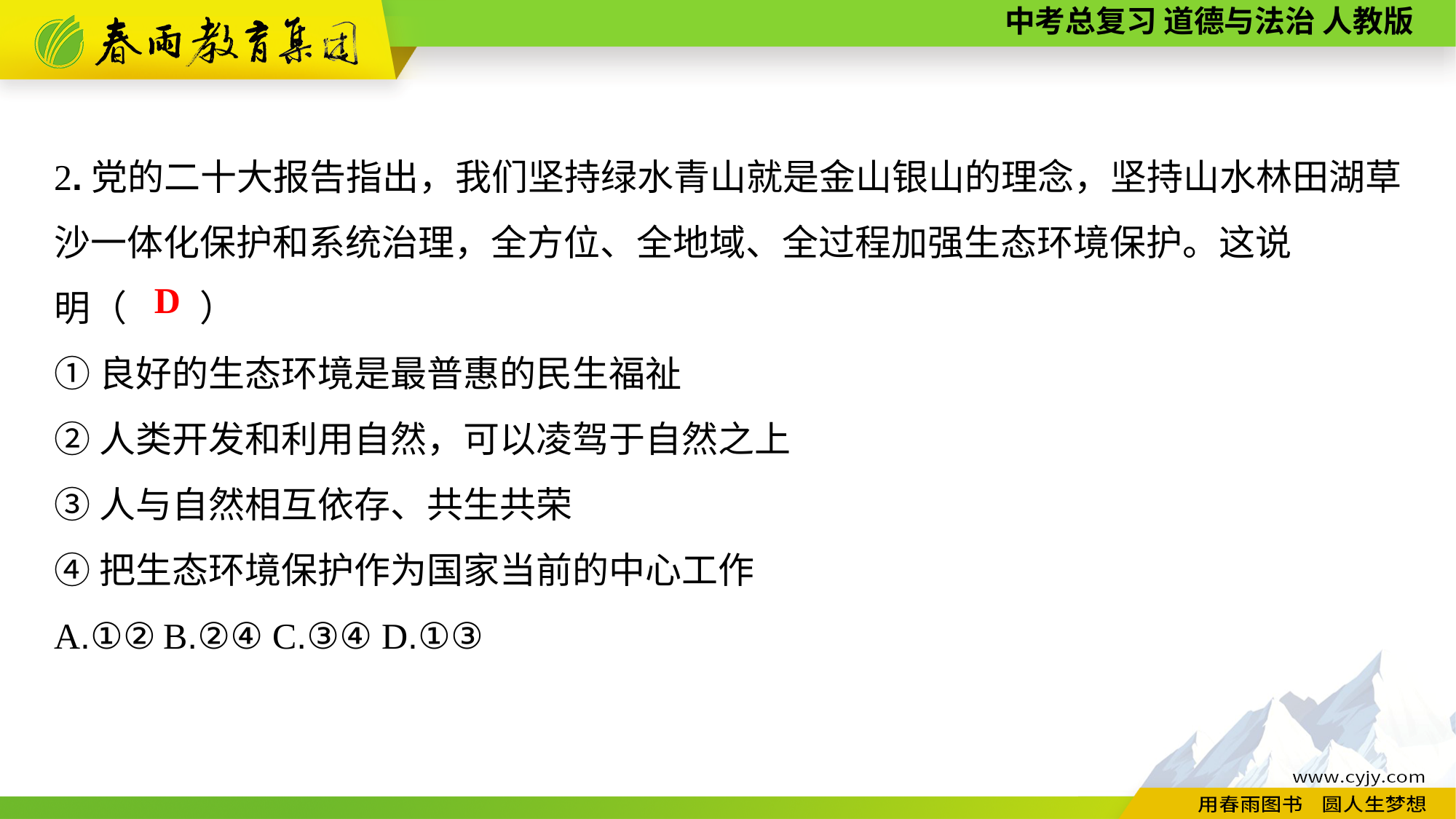

2.党的二十大报告指出，我们坚持绿水青山就是金山银山的理念，坚持山水林田湖草沙一体化保护和系统治理，全方位、全地域、全过程加强生态环境保护。这说
明（　　）
①良好的生态环境是最普惠的民生福祉
②人类开发和利用自然，可以凌驾于自然之上
③人与自然相互依存、共生共荣
④把生态环境保护作为国家当前的中心工作
A.①②	B.②④	C.③④	D.①③
D